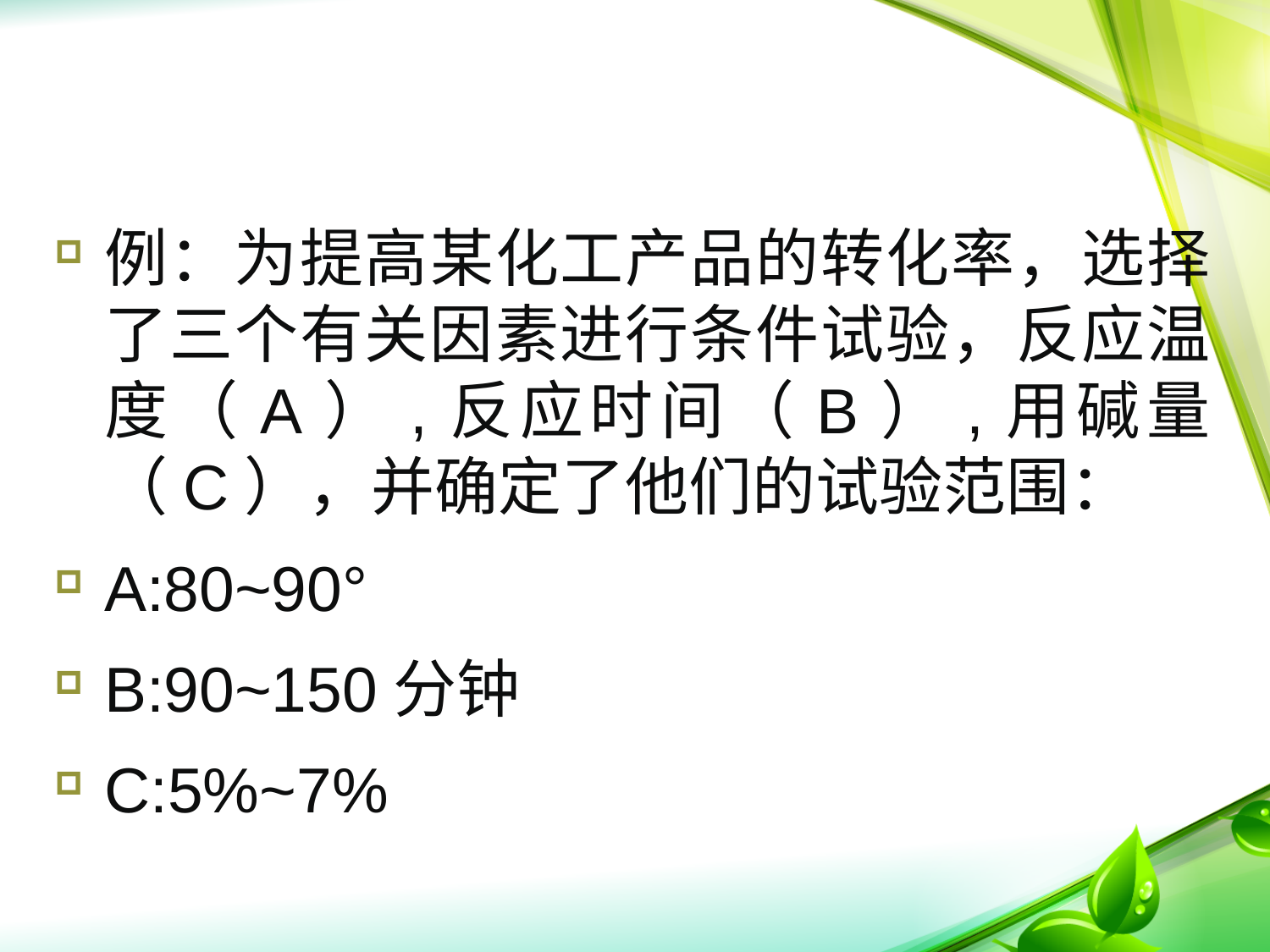

#
例：为提高某化工产品的转化率，选择了三个有关因素进行条件试验，反应温度（A）,反应时间（B）,用碱量（C），并确定了他们的试验范围：
A:80~90°
B:90~150分钟
C:5%~7%